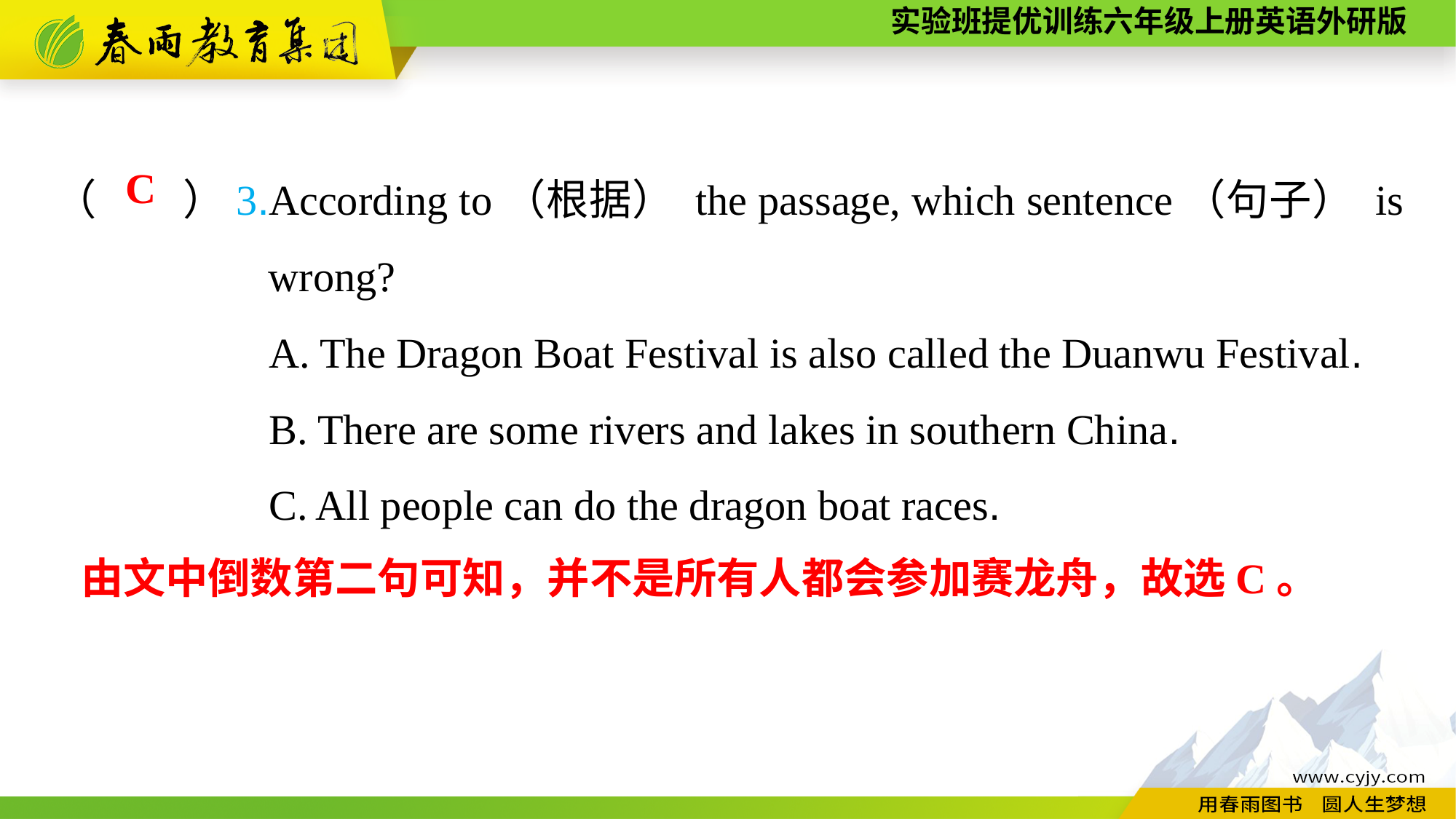

（　　）3.According to（根据） the passage, which sentence（句子） is wrong?
A. The Dragon Boat Festival is also called the Duanwu Festival.
B. There are some rivers and lakes in southern China.
C. All people can do the dragon boat races.
C
由文中倒数第二句可知，并不是所有人都会参加赛龙舟，故选C。